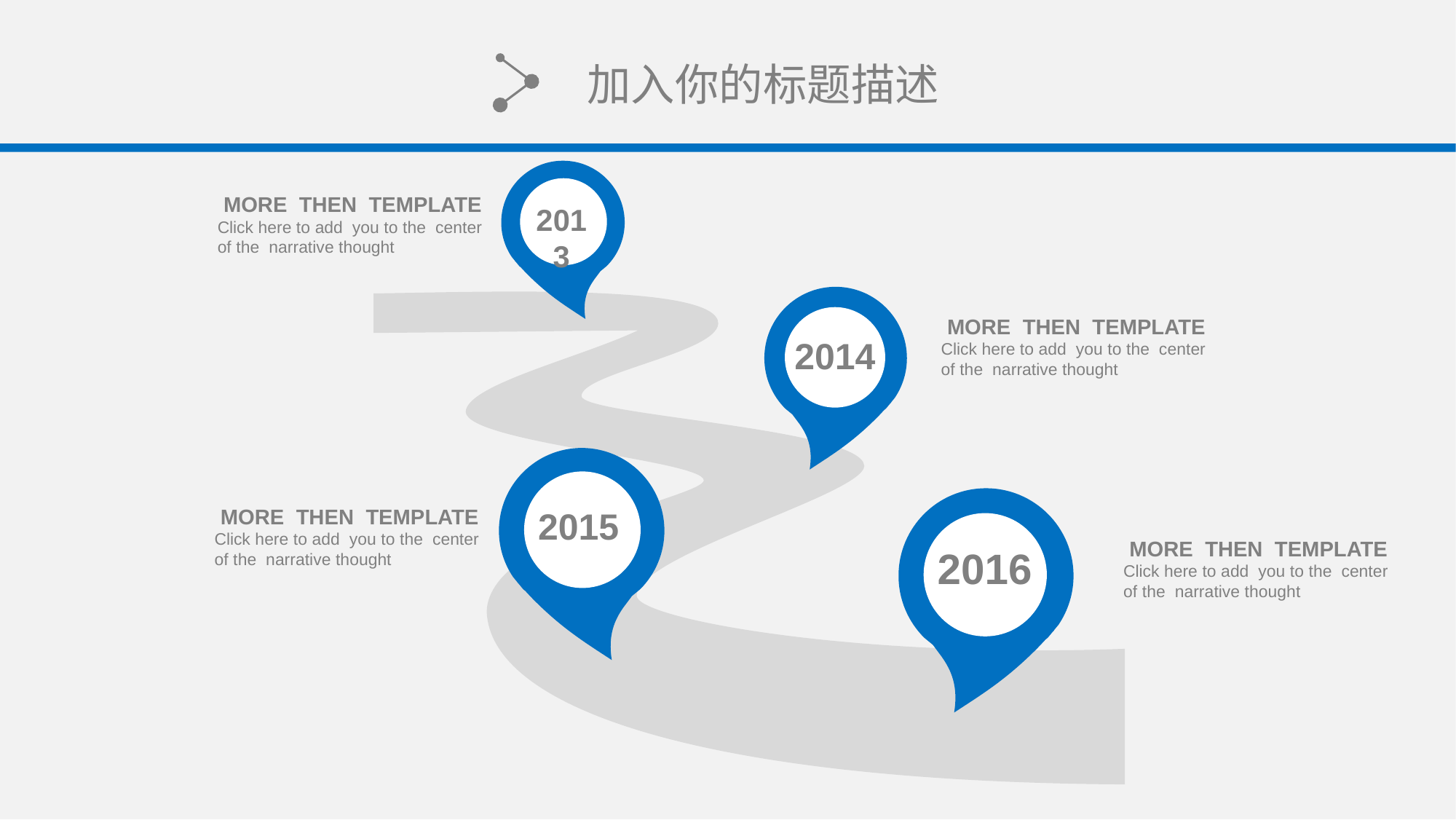

加入你的标题描述

 MORE  THEN  TEMPLATE
Click here to add  you to the  center
of the  narrative thought
2013

 MORE  THEN  TEMPLATE
Click here to add  you to the  center
of the  narrative thought
2014

 MORE  THEN  TEMPLATE
Click here to add  you to the  center
of the  narrative thought
2015

 MORE  THEN  TEMPLATE
Click here to add  you to the  center
of the  narrative thought
2016